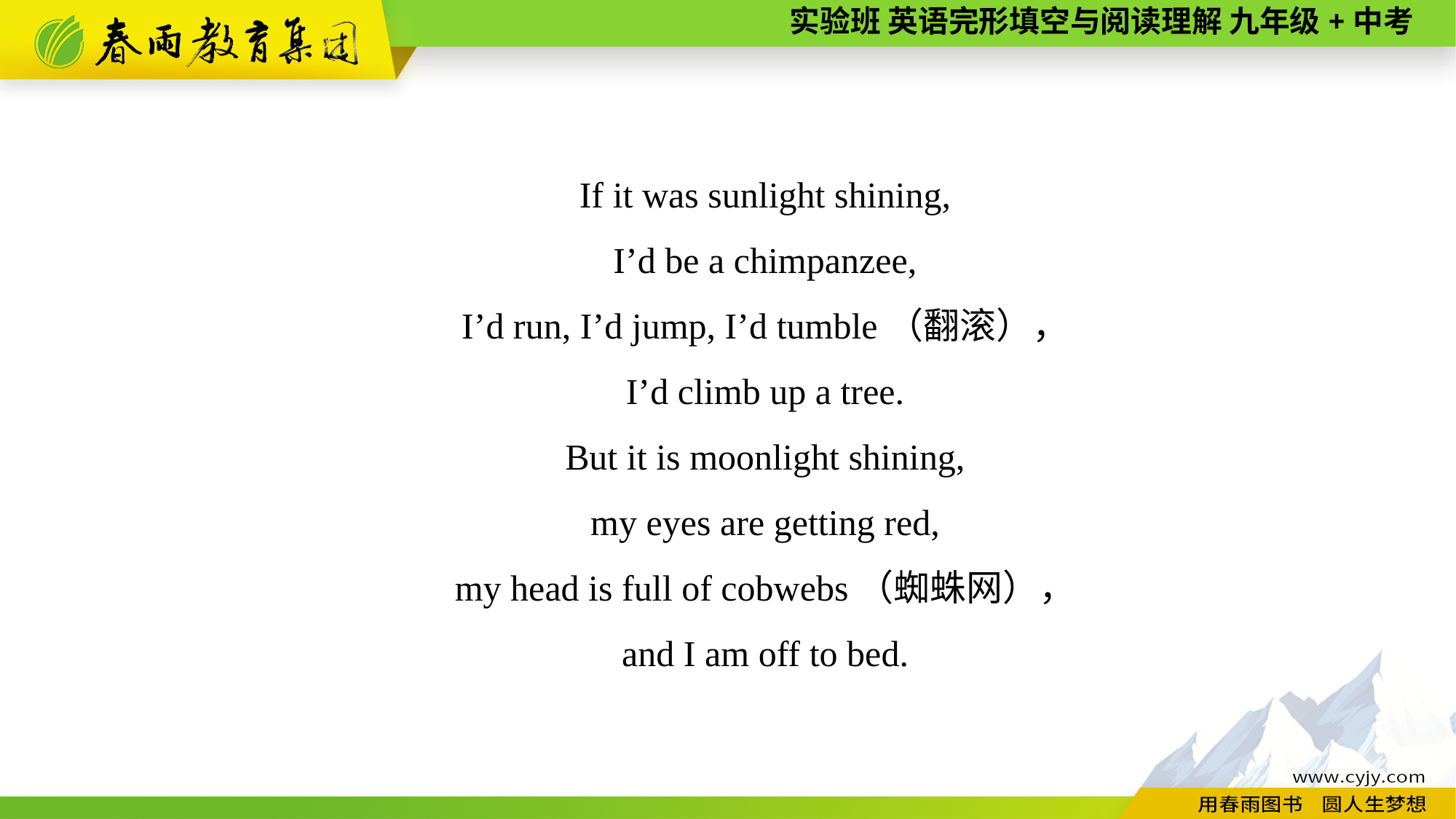

If it was sunlight shining,
I’d be a chimpanzee,
I’d run, I’d jump, I’d tumble（翻滚），
I’d climb up a tree.
But it is moonlight shining,
my eyes are getting red,
my head is full of cobwebs（蜘蛛网），
and I am off to bed.